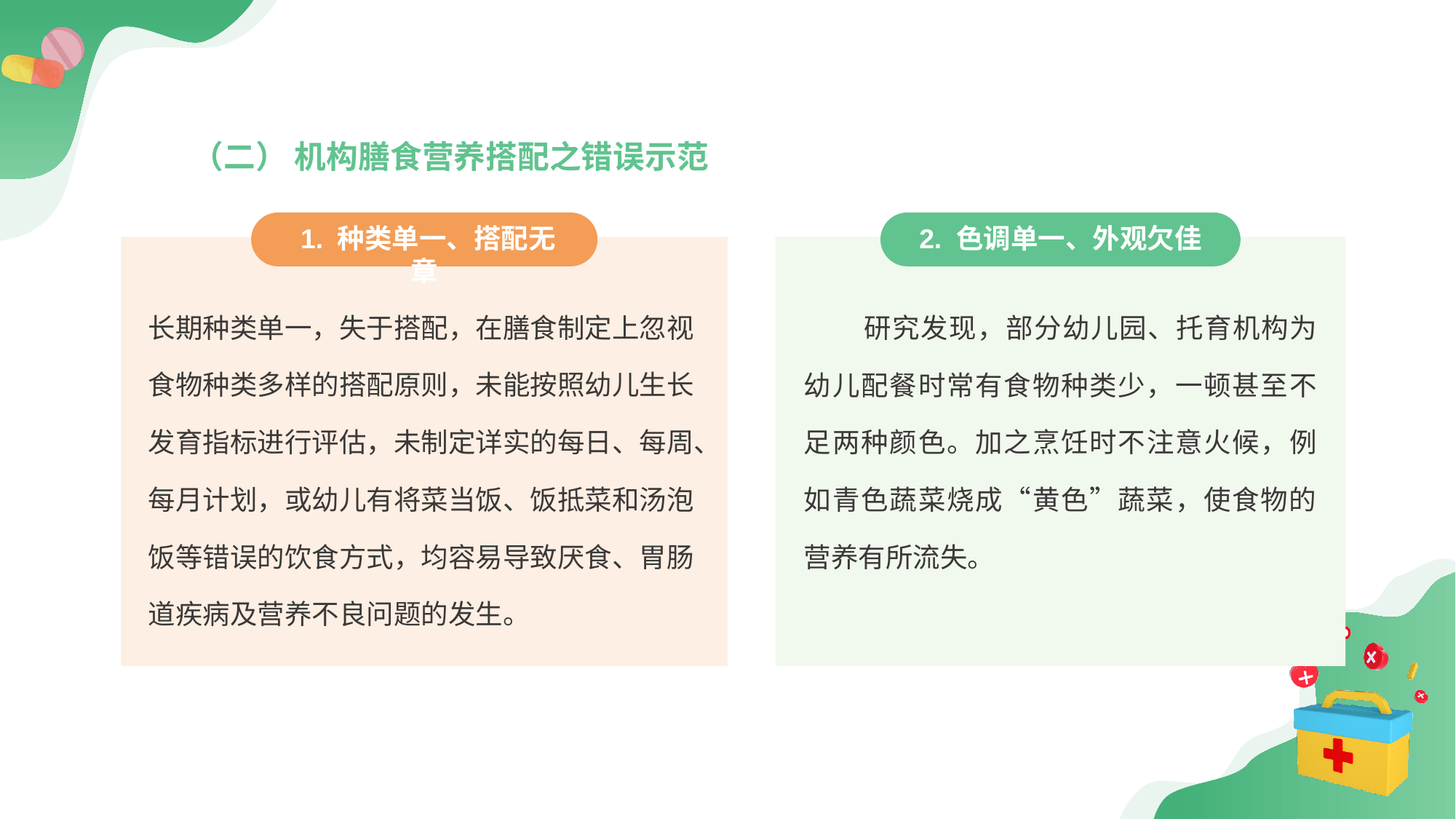

（二） 机构膳食营养搭配之错误示范

 1. 种类单一、搭配无章
2. 色调单一、外观欠佳

长期种类单一，失于搭配，在膳食制定上忽视食物种类多样的搭配原则，未能按照幼儿生长发育指标进行评估，未制定详实的每日、每周、每月计划，或幼儿有将菜当饭、饭抵菜和汤泡饭等错误的饮食方式，均容易导致厌食、胃肠道疾病及营养不良问题的发生。
研究发现，部分幼儿园、托育机构为幼儿配餐时常有食物种类少，一顿甚至不足两种颜色。加之烹饪时不注意火候，例如青色蔬菜烧成“黄色”蔬菜，使食物的营养有所流失。